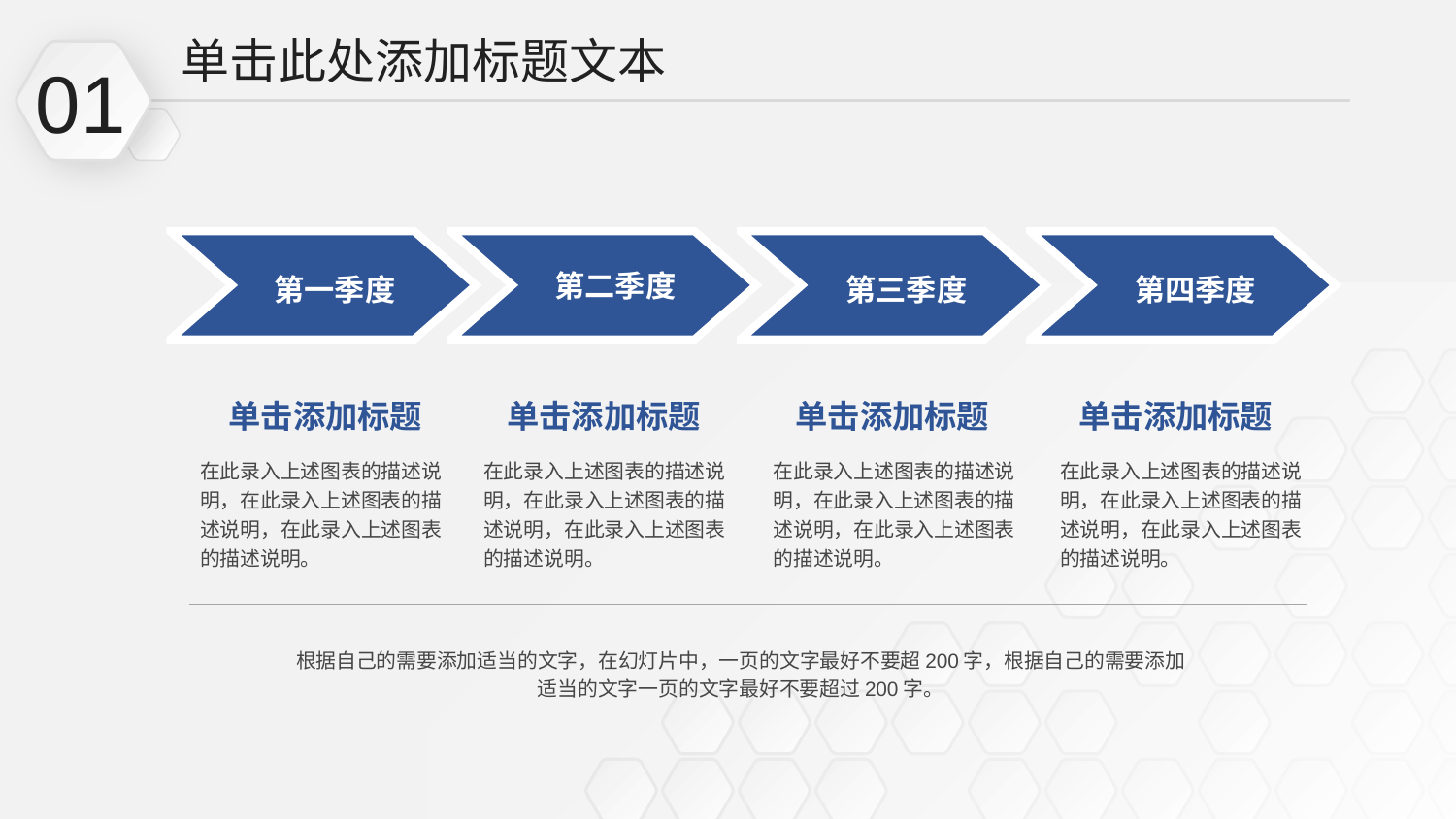

单击此处添加标题文本
01

第一季度

第二季度

第三季度

第四季度
单击添加标题
单击添加标题
单击添加标题
单击添加标题
在此录入上述图表的描述说明，在此录入上述图表的描述说明，在此录入上述图表的描述说明。
在此录入上述图表的描述说明，在此录入上述图表的描述说明，在此录入上述图表的描述说明。
在此录入上述图表的描述说明，在此录入上述图表的描述说明，在此录入上述图表的描述说明。
在此录入上述图表的描述说明，在此录入上述图表的描述说明，在此录入上述图表的描述说明。
根据自己的需要添加适当的文字，在幻灯片中，一页的文字最好不要超200字，根据自己的需要添加适当的文字一页的文字最好不要超过200字。